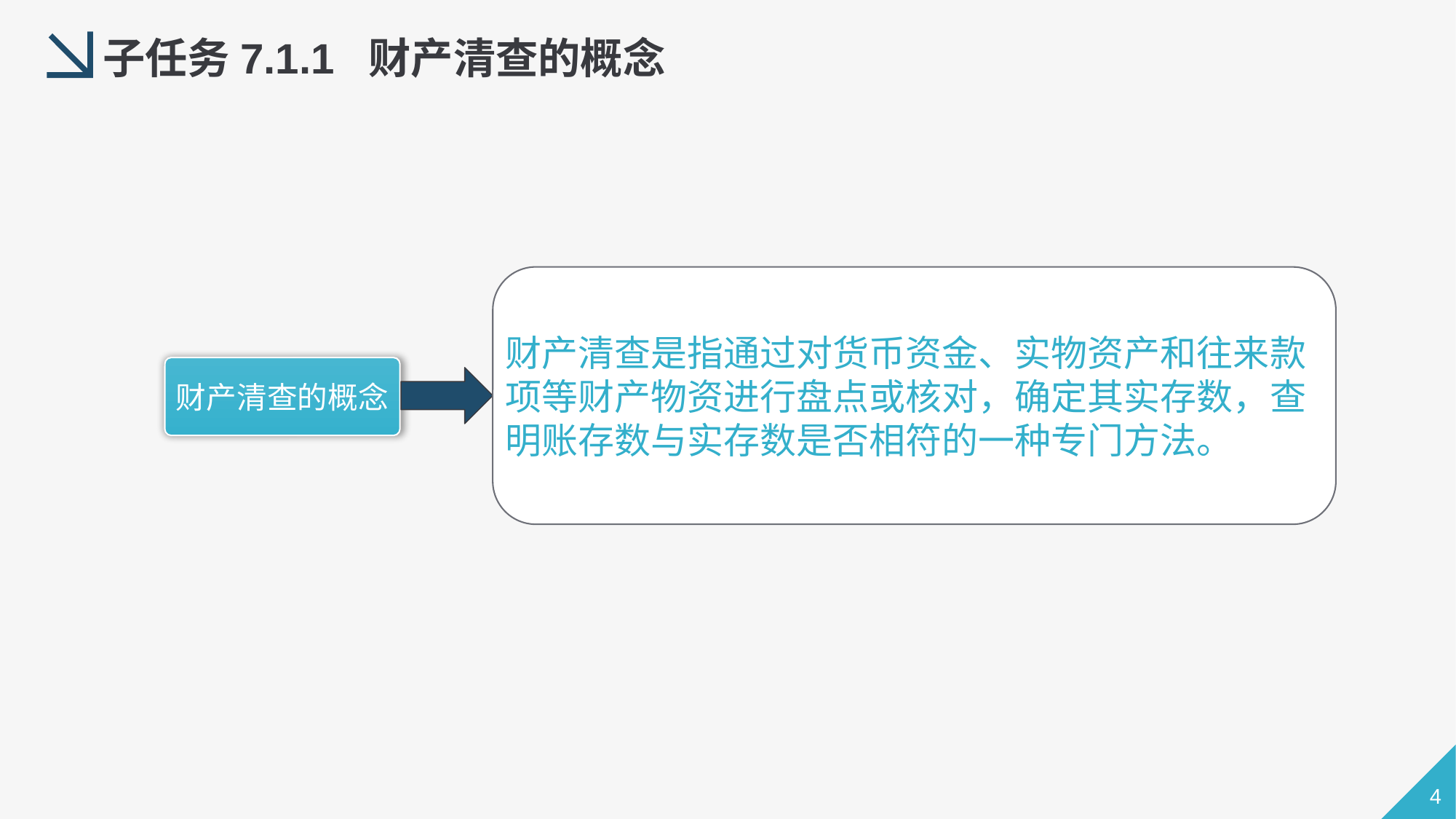

子任务7.1.1  财产清查的概念

财产清查是指通过对货币资金、实物资产和往来款项等财产物资进行盘点或核对，确定其实存数，查明账存数与实存数是否相符的一种专门方法。

财产清查的概念